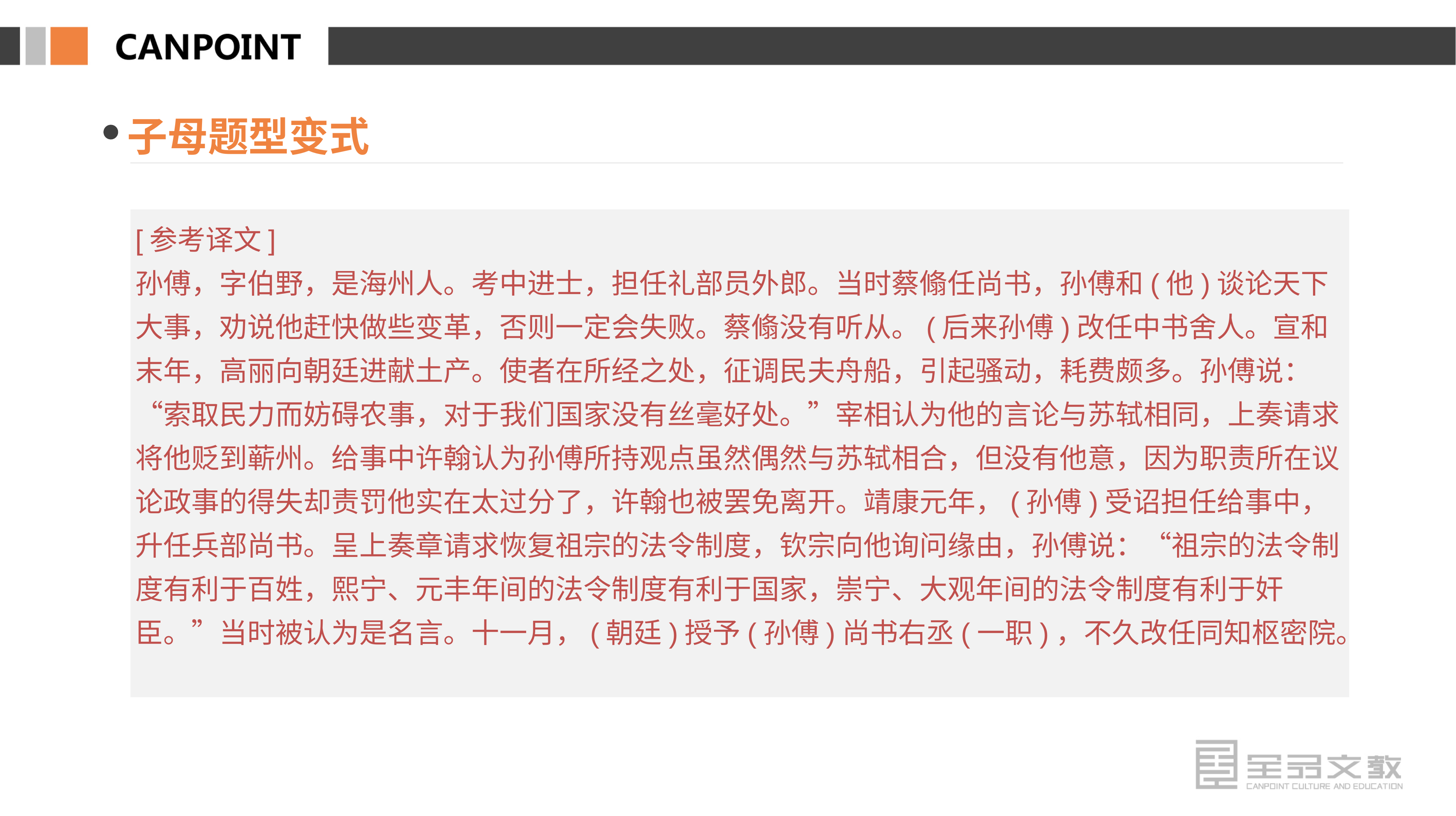

子母题型变式

[参考译文]
孙傅，字伯野，是海州人。考中进士，担任礼部员外郎。当时蔡翛任尚书，孙傅和(他)谈论天下大事，劝说他赶快做些变革，否则一定会失败。蔡翛没有听从。(后来孙傅)改任中书舍人。宣和末年，高丽向朝廷进献土产。使者在所经之处，征调民夫舟船，引起骚动，耗费颇多。孙傅说：“索取民力而妨碍农事，对于我们国家没有丝毫好处。”宰相认为他的言论与苏轼相同，上奏请求将他贬到蕲州。给事中许翰认为孙傅所持观点虽然偶然与苏轼相合，但没有他意，因为职责所在议论政事的得失却责罚他实在太过分了，许翰也被罢免离开。靖康元年，(孙傅)受诏担任给事中，升任兵部尚书。呈上奏章请求恢复祖宗的法令制度，钦宗向他询问缘由，孙傅说：“祖宗的法令制度有利于百姓，熙宁、元丰年间的法令制度有利于国家，崇宁、大观年间的法令制度有利于奸臣。”当时被认为是名言。十一月，(朝廷)授予(孙傅)尚书右丞(一职)，不久改任同知枢密院。